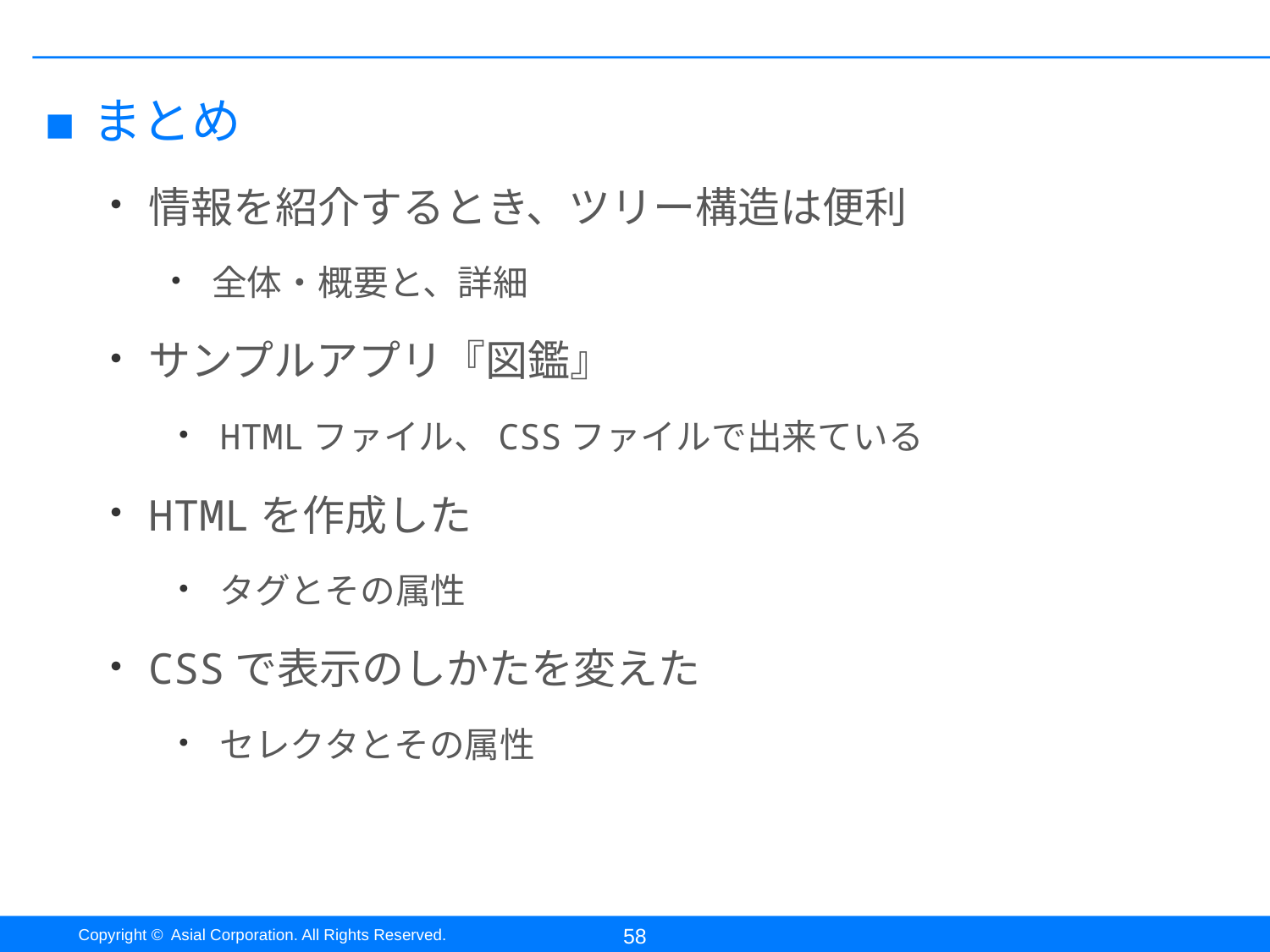

#

まとめ
情報を紹介するとき、ツリー構造は便利
全体・概要と、詳細
サンプルアプリ『図鑑』
HTMLファイル、CSSファイルで出来ている
HTMLを作成した
タグとその属性
CSSで表示のしかたを変えた
セレクタとその属性
58